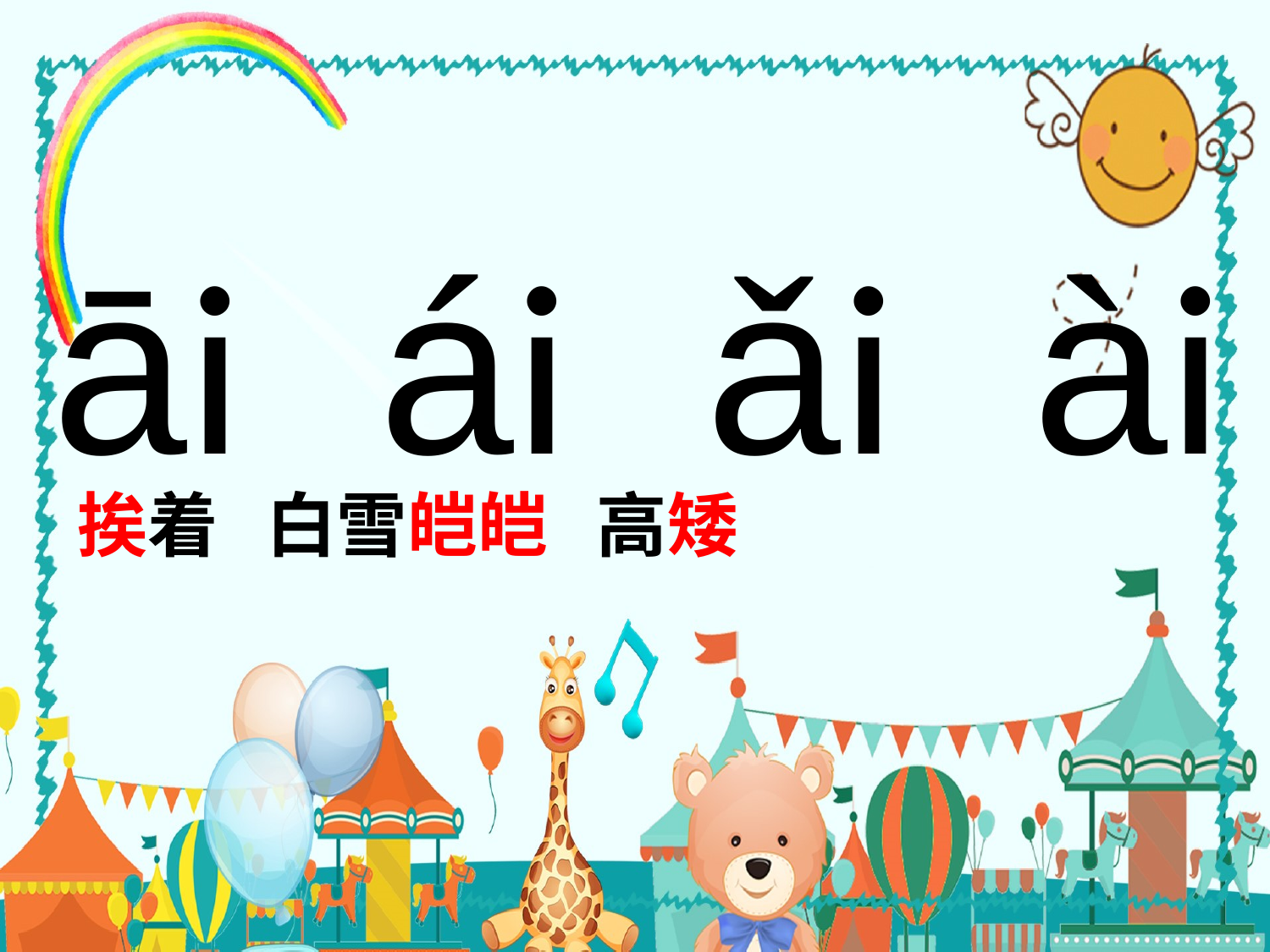

āi  ái  ǎi  ài
挨着   白雪皑皑   高矮